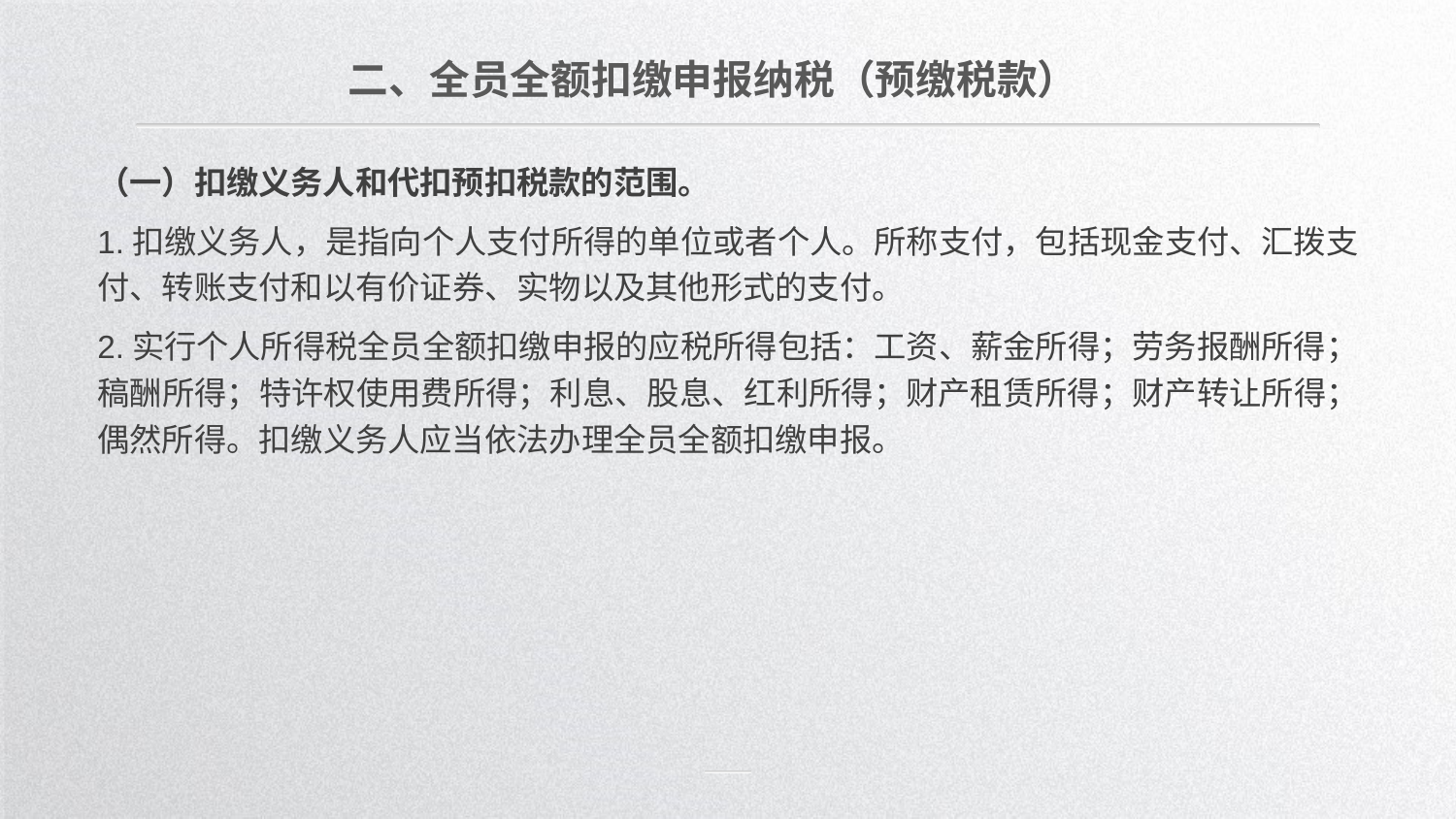

二、全员全额扣缴申报纳税（预缴税款）
（一）扣缴义务人和代扣预扣税款的范围。
1.扣缴义务人，是指向个人支付所得的单位或者个人。所称支付，包括现金支付、汇拨支付、转账支付和以有价证券、实物以及其他形式的支付。
2.实行个人所得税全员全额扣缴申报的应税所得包括：工资、薪金所得；劳务报酬所得；稿酬所得；特许权使用费所得；利息、股息、红利所得；财产租赁所得；财产转让所得；偶然所得。扣缴义务人应当依法办理全员全额扣缴申报。